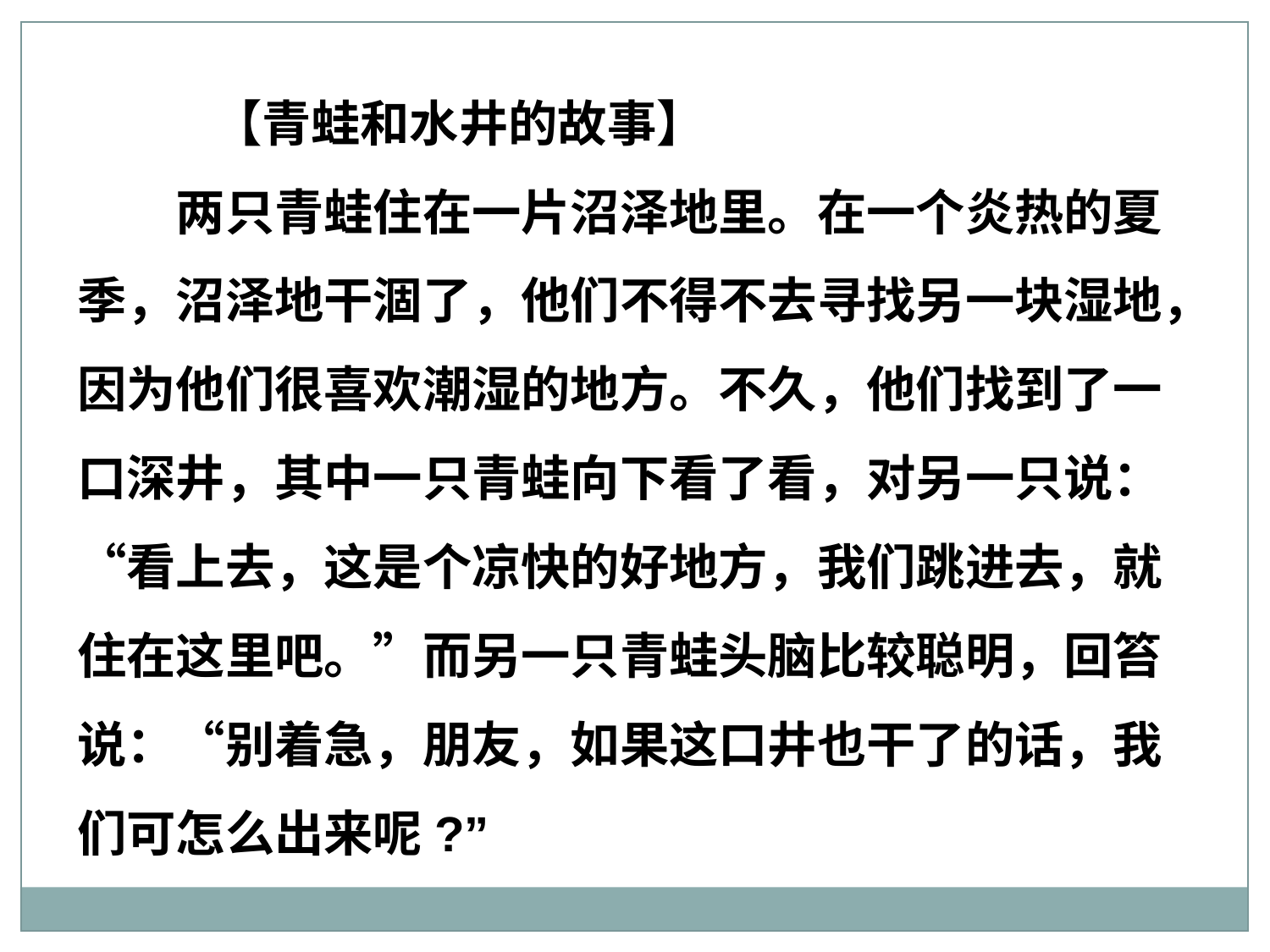

【青蛙和水井的故事】
　　两只青蛙住在一片沼泽地里。在一个炎热的夏季，沼泽地干涸了，他们不得不去寻找另一块湿地，因为他们很喜欢潮湿的地方。不久，他们找到了一口深井，其中一只青蛙向下看了看，对另一只说：“看上去，这是个凉快的好地方，我们跳进去，就住在这里吧。”而另一只青蛙头脑比较聪明，回笞说：“别着急，朋友，如果这口井也干了的话，我们可怎么出来呢?”